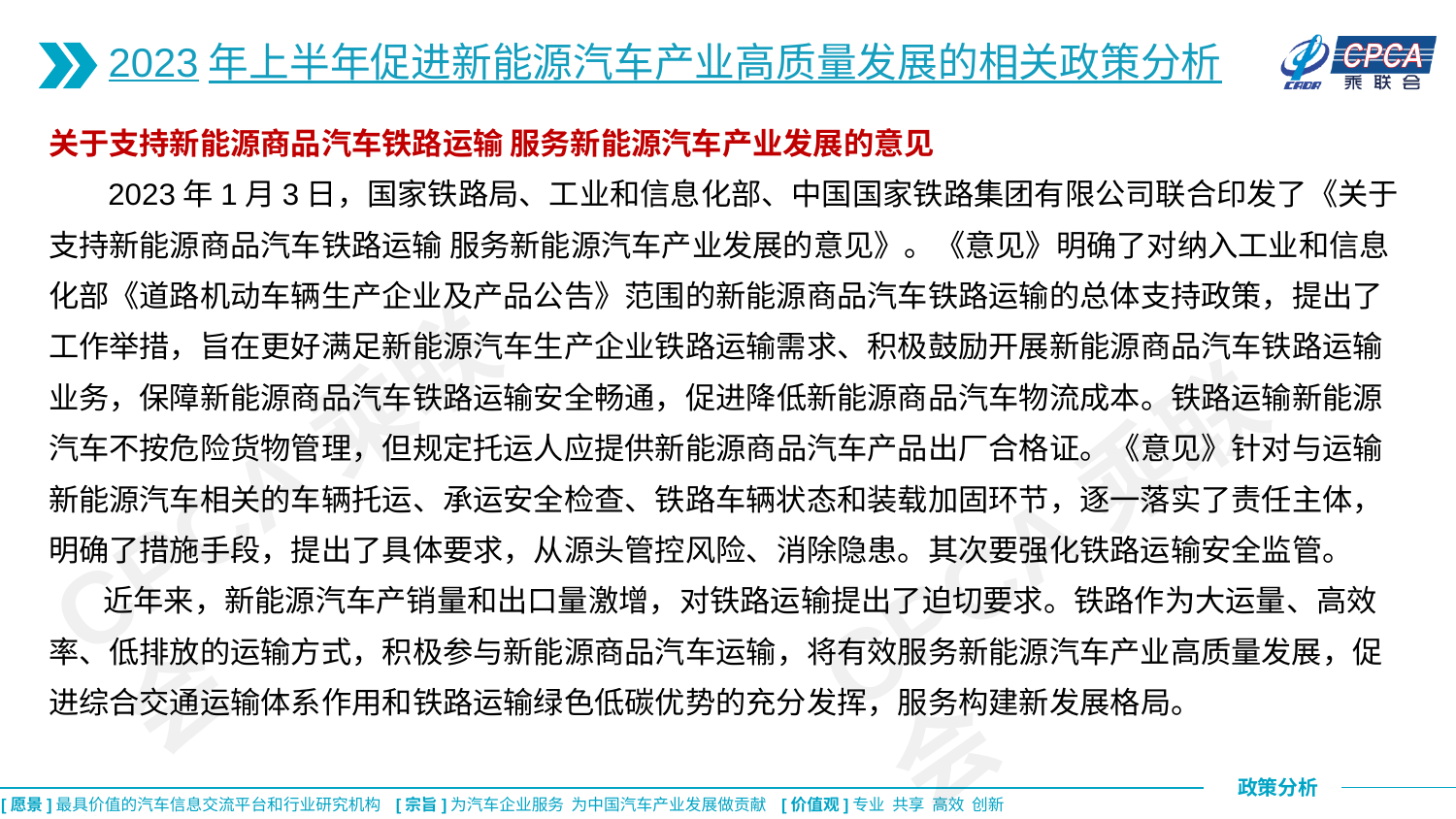

2023年上半年促进新能源汽车产业高质量发展的相关政策分析
关于支持新能源商品汽车铁路运输 服务新能源汽车产业发展的意见
       2023年1月3日，国家铁路局、工业和信息化部、中国国家铁路集团有限公司联合印发了《关于支持新能源商品汽车铁路运输 服务新能源汽车产业发展的意见》。《意见》明确了对纳入工业和信息化部《道路机动车辆生产企业及产品公告》范围的新能源商品汽车铁路运输的总体支持政策，提出了工作举措，旨在更好满足新能源汽车生产企业铁路运输需求、积极鼓励开展新能源商品汽车铁路运输业务，保障新能源商品汽车铁路运输安全畅通，促进降低新能源商品汽车物流成本。铁路运输新能源汽车不按危险货物管理，但规定托运人应提供新能源商品汽车产品出厂合格证。《意见》针对与运输新能源汽车相关的车辆托运、承运安全检查、铁路车辆状态和装载加固环节，逐一落实了责任主体，明确了措施手段，提出了具体要求，从源头管控风险、消除隐患。其次要强化铁路运输安全监管。
       近年来，新能源汽车产销量和出口量激增，对铁路运输提出了迫切要求。铁路作为大运量、高效率、低排放的运输方式，积极参与新能源商品汽车运输，将有效服务新能源汽车产业高质量发展，促进综合交通运输体系作用和铁路运输绿色低碳优势的充分发挥，服务构建新发展格局。
CPCA乘联会
CPCA乘联会